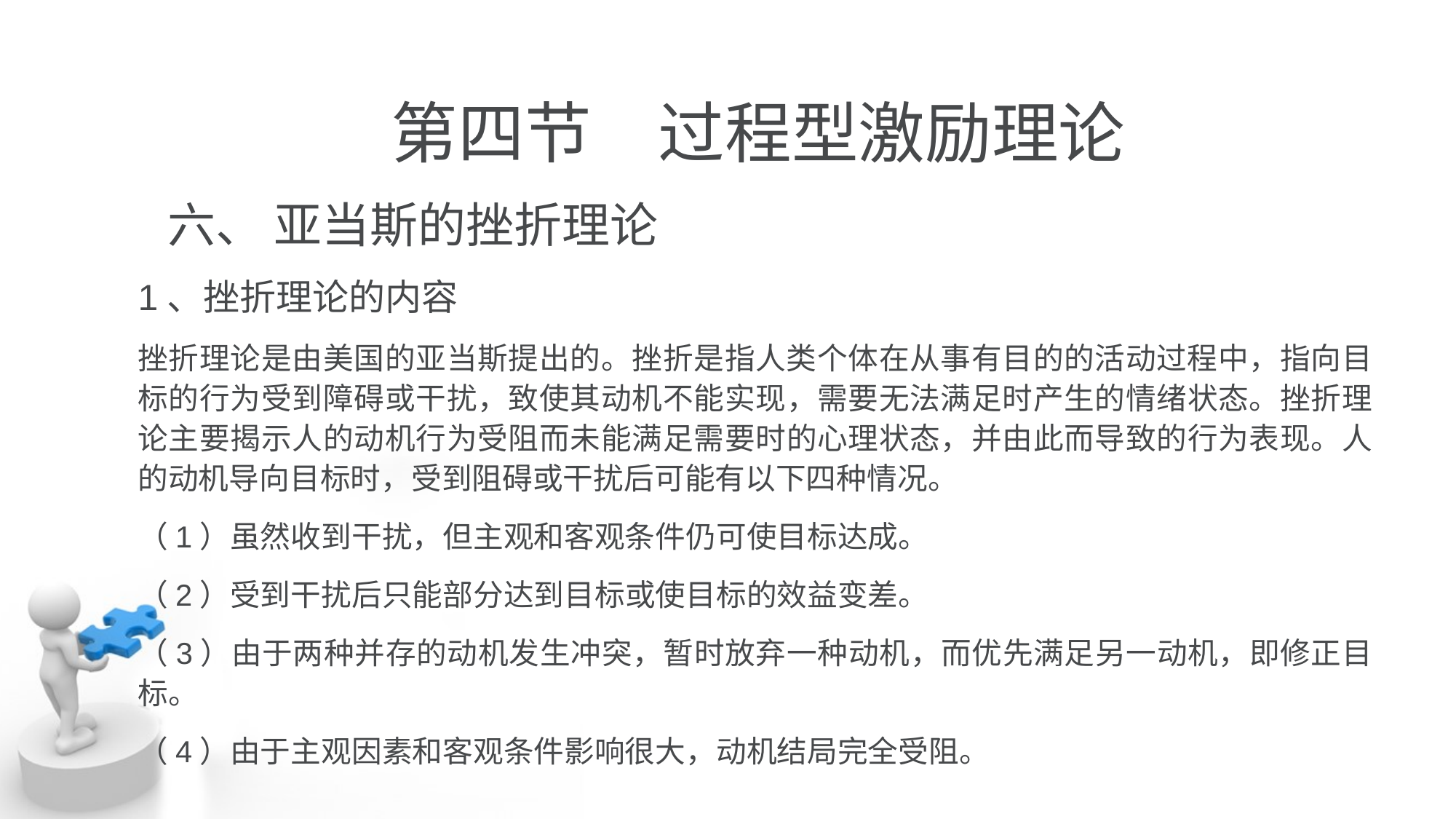

# 第四节　过程型激励理论
六、 亚当斯的挫折理论
1、挫折理论的内容
挫折理论是由美国的亚当斯提出的。挫折是指人类个体在从事有目的的活动过程中，指向目标的行为受到障碍或干扰，致使其动机不能实现，需要无法满足时产生的情绪状态。挫折理论主要揭示人的动机行为受阻而未能满足需要时的心理状态，并由此而导致的行为表现。人的动机导向目标时，受到阻碍或干扰后可能有以下四种情况。
（1）虽然收到干扰，但主观和客观条件仍可使目标达成。
（2）受到干扰后只能部分达到目标或使目标的效益变差。
（3）由于两种并存的动机发生冲突，暂时放弃一种动机，而优先满足另一动机，即修正目标。
（4）由于主观因素和客观条件影响很大，动机结局完全受阻。